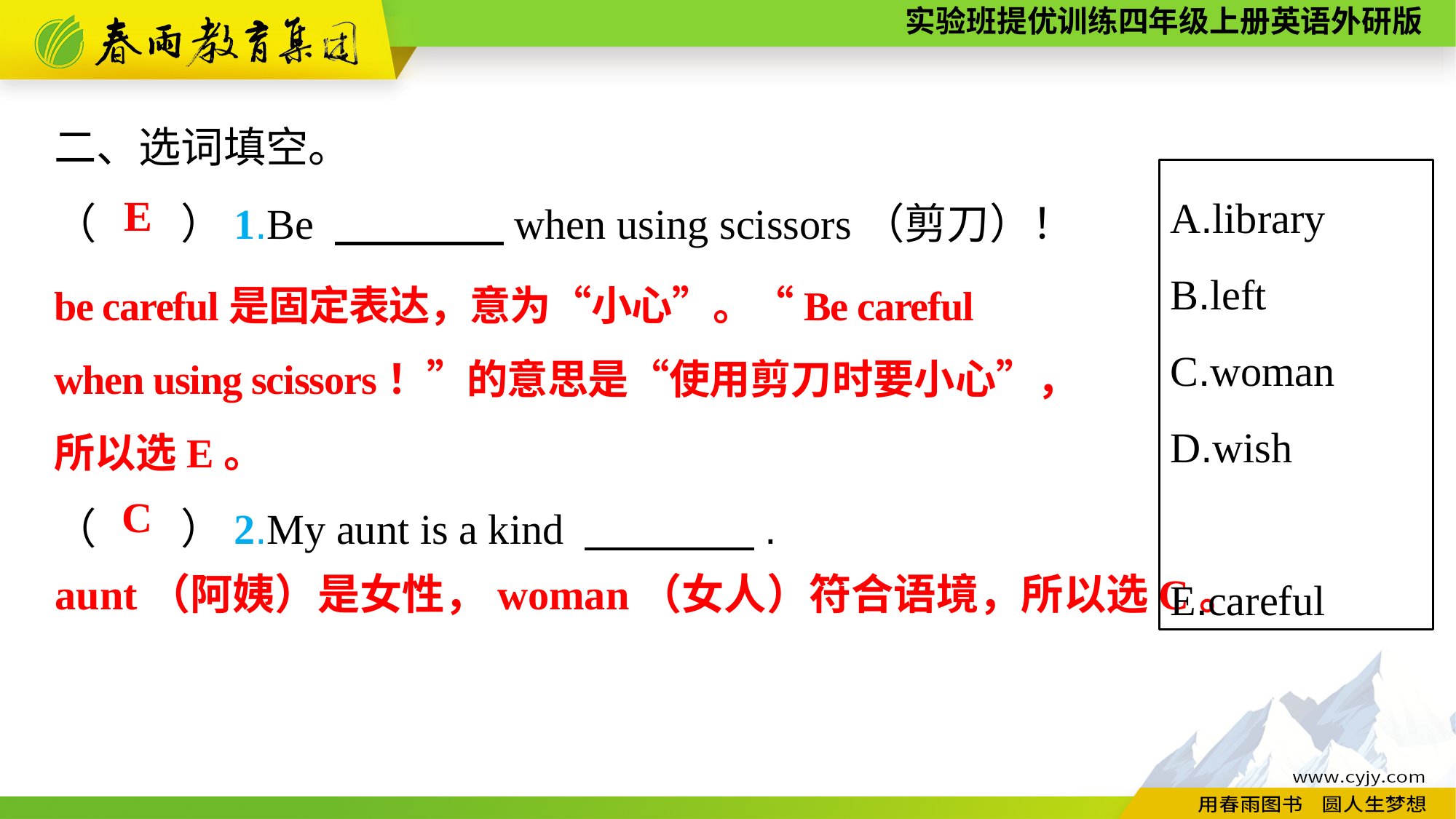

二、选词填空。
（　　）1.Be 　　　　when using scissors（剪刀）！

（　　）2.My aunt is a kind 　　　　.
A.library
B.left
C.woman
D.wish
E.careful
E
be careful是固定表达，意为“小心”。“Be careful
when using scissors！”的意思是“使用剪刀时要小心”，
所以选E。
C
aunt（阿姨）是女性，woman（女人）符合语境，所以选C。